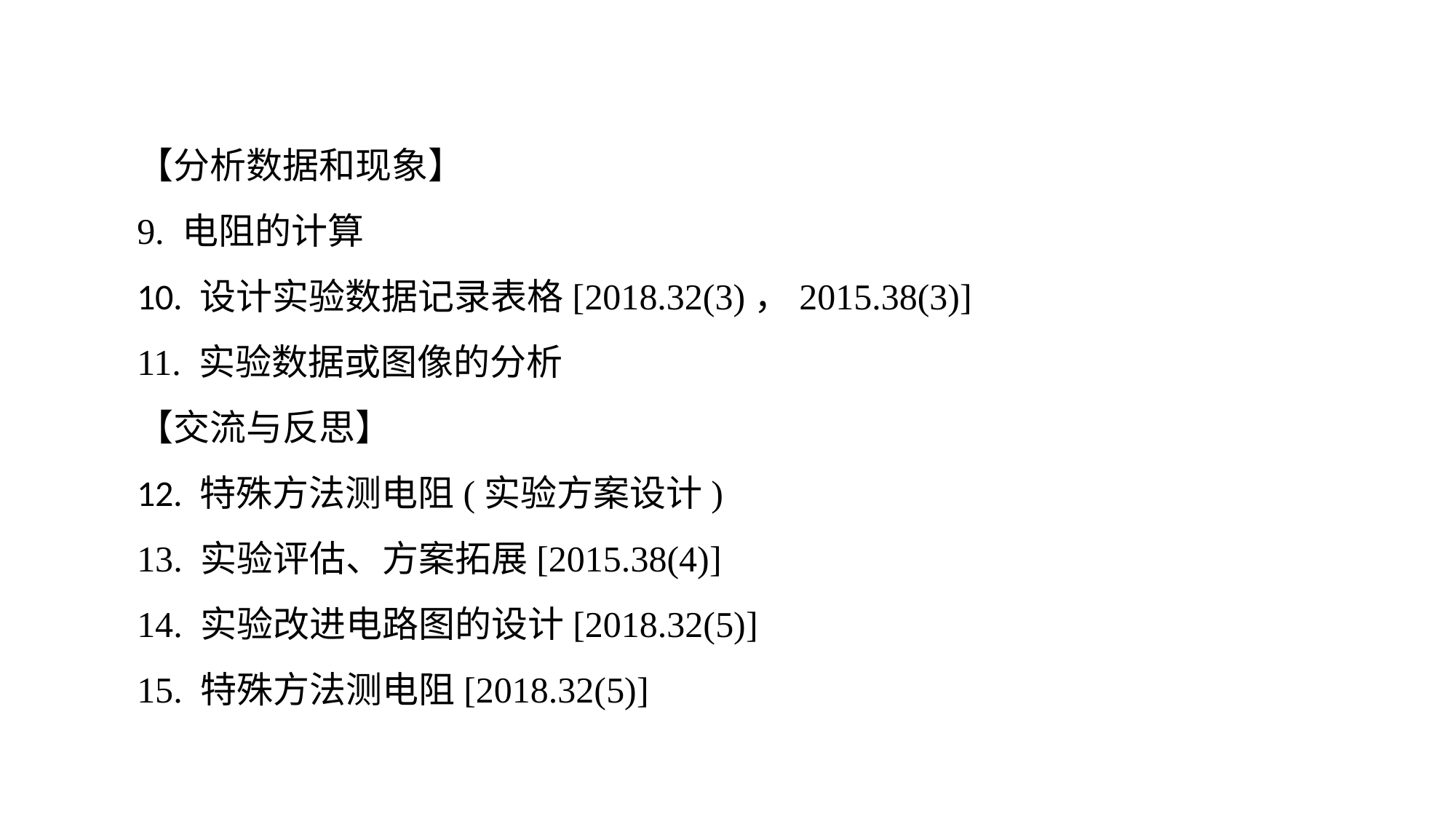

【分析数据和现象】
9. 电阻的计算10. 设计实验数据记录表格[2018.32(3)，2015.38(3)]11. 实验数据或图像的分析【交流与反思】12. 特殊方法测电阻(实验方案设计)13. 实验评估、方案拓展[2015.38(4)]14. 实验改进电路图的设计[2018.32(5)]15. 特殊方法测电阻[2018.32(5)]